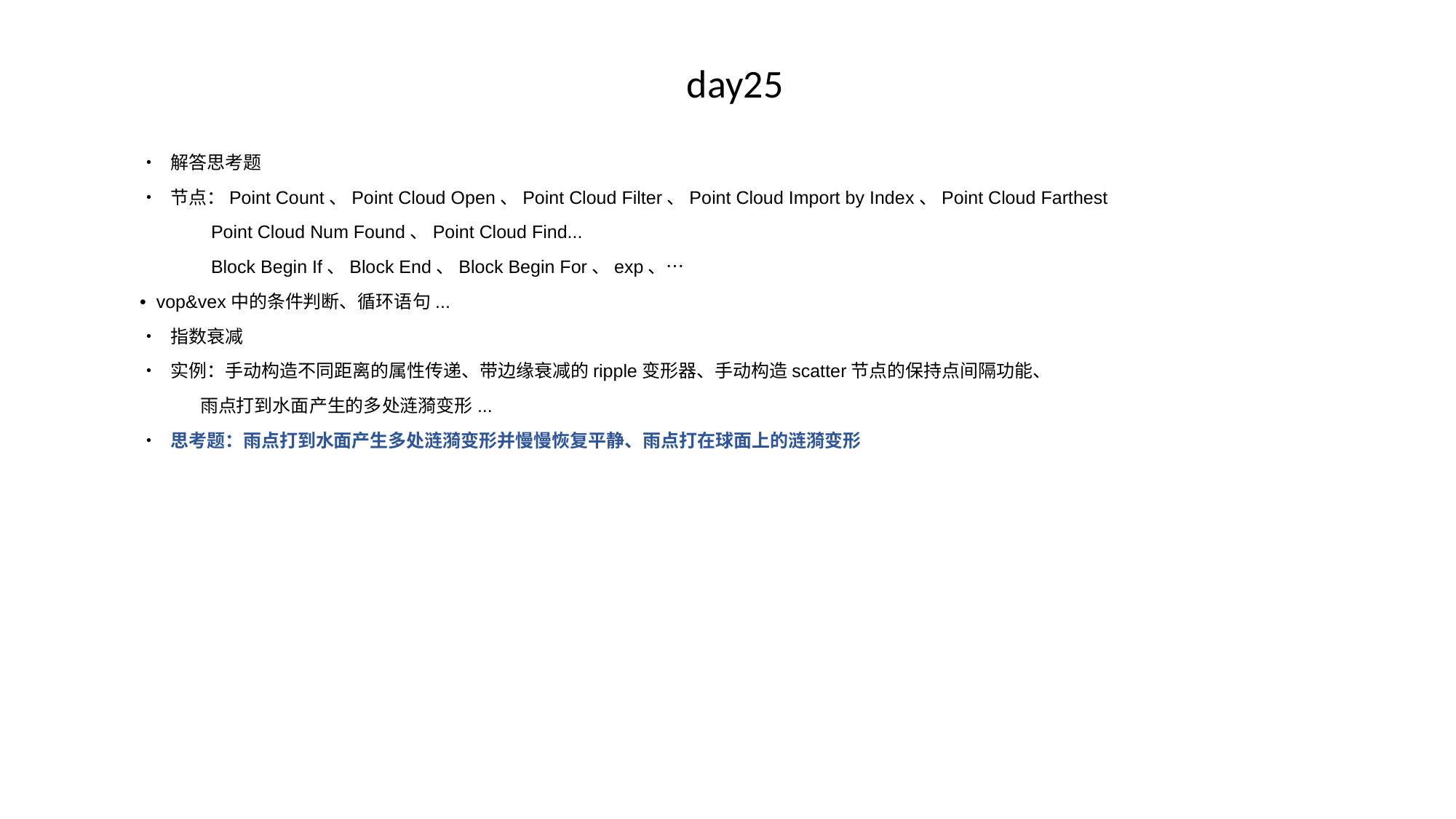

# day25
•  解答思考题
•  节点：Point Count、Point Cloud Open、Point Cloud Filter、Point Cloud Import by Index、Point Cloud Farthest
              Point Cloud Num Found、Point Cloud Find...
              Block Begin If、Block End、Block Begin For、exp、…
•  vop&vex中的条件判断、循环语句...
•  指数衰减
•  实例：手动构造不同距离的属性传递、带边缘衰减的ripple变形器、手动构造scatter节点的保持点间隔功能、
              雨点打到水面产生的多处涟漪变形...
•  思考题：雨点打到水面产生多处涟漪变形并慢慢恢复平静、雨点打在球面上的涟漪变形